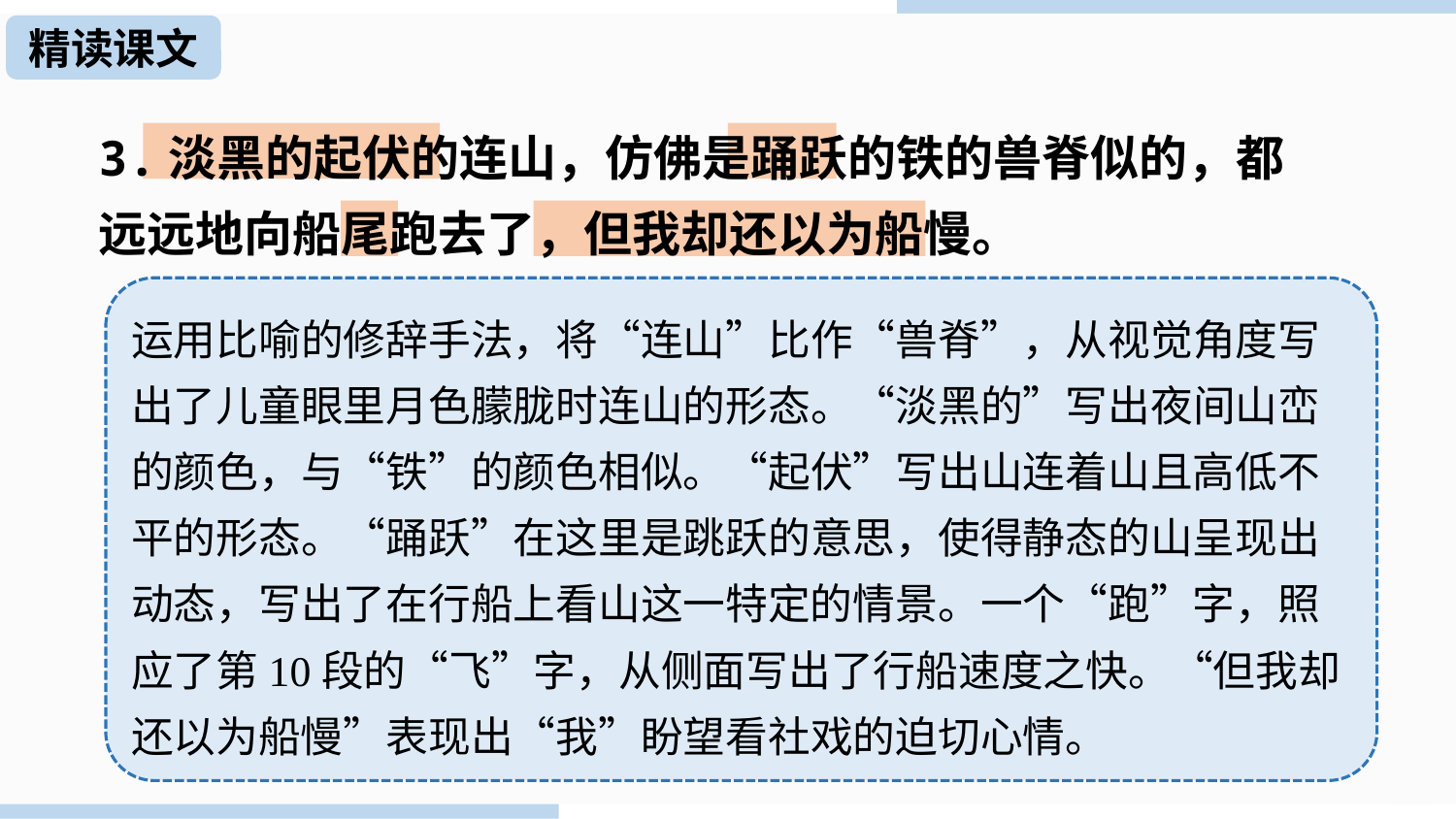

精读课文
3.淡黑的起伏的连山，仿佛是踊跃的铁的兽脊似的，都远远地向船尾跑去了，但我却还以为船慢。

运用比喻的修辞手法，将“连山”比作“兽脊”，从视觉角度写出了儿童眼里月色朦胧时连山的形态。“淡黑的”写出夜间山峦的颜色，与“铁”的颜色相似。“起伏”写出山连着山且高低不平的形态。“踊跃”在这里是跳跃的意思，使得静态的山呈现出动态，写出了在行船上看山这一特定的情景。一个“跑”字，照应了第10段的“飞”字，从侧面写出了行船速度之快。“但我却还以为船慢”表现出“我”盼望看社戏的迫切心情。